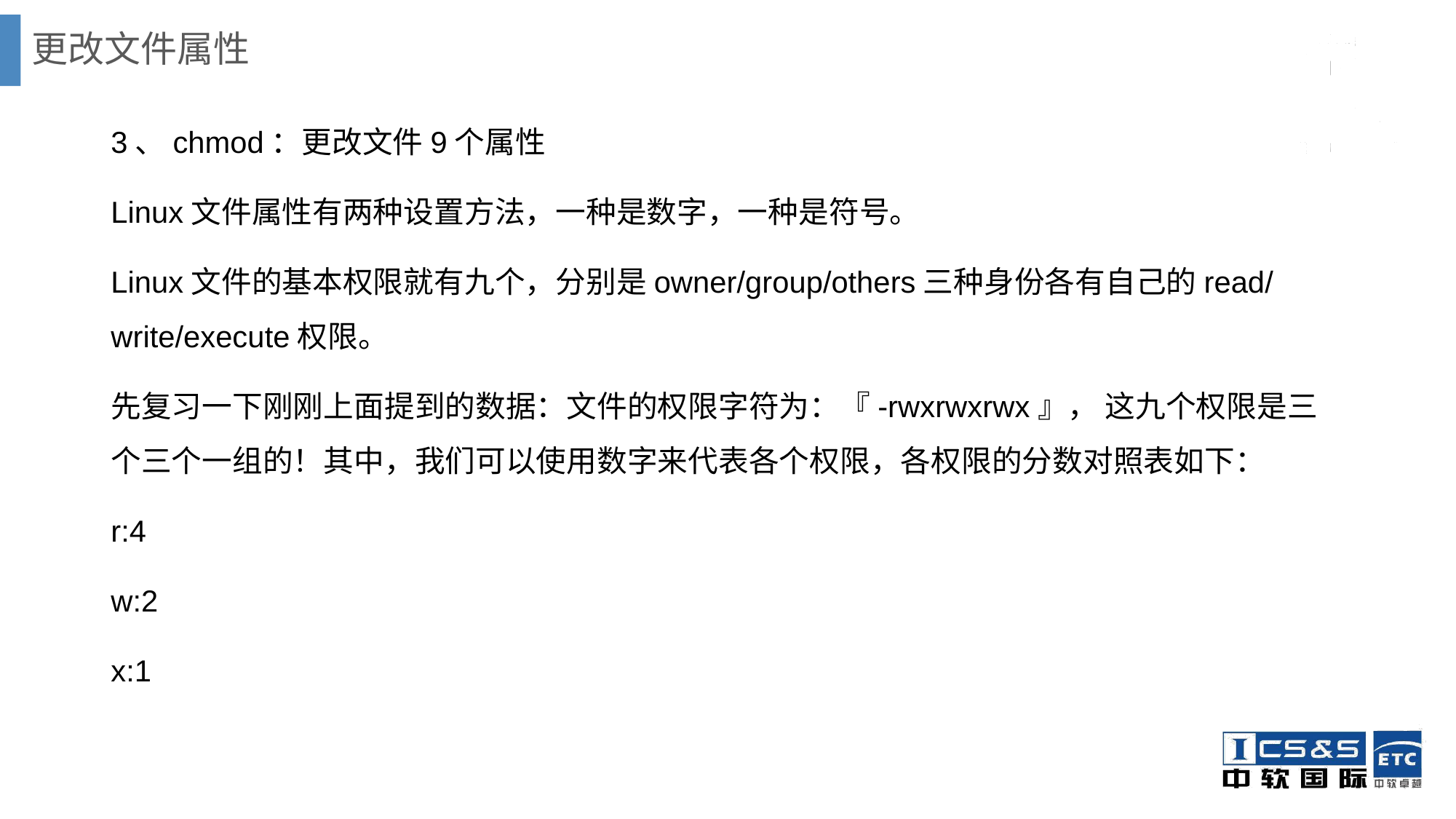

# 更改文件属性
3、chmod：更改文件9个属性
Linux文件属性有两种设置方法，一种是数字，一种是符号。
Linux文件的基本权限就有九个，分别是owner/group/others三种身份各有自己的read/write/execute权限。
先复习一下刚刚上面提到的数据：文件的权限字符为：『-rwxrwxrwx』， 这九个权限是三个三个一组的！其中，我们可以使用数字来代表各个权限，各权限的分数对照表如下：
r:4
w:2
x:1